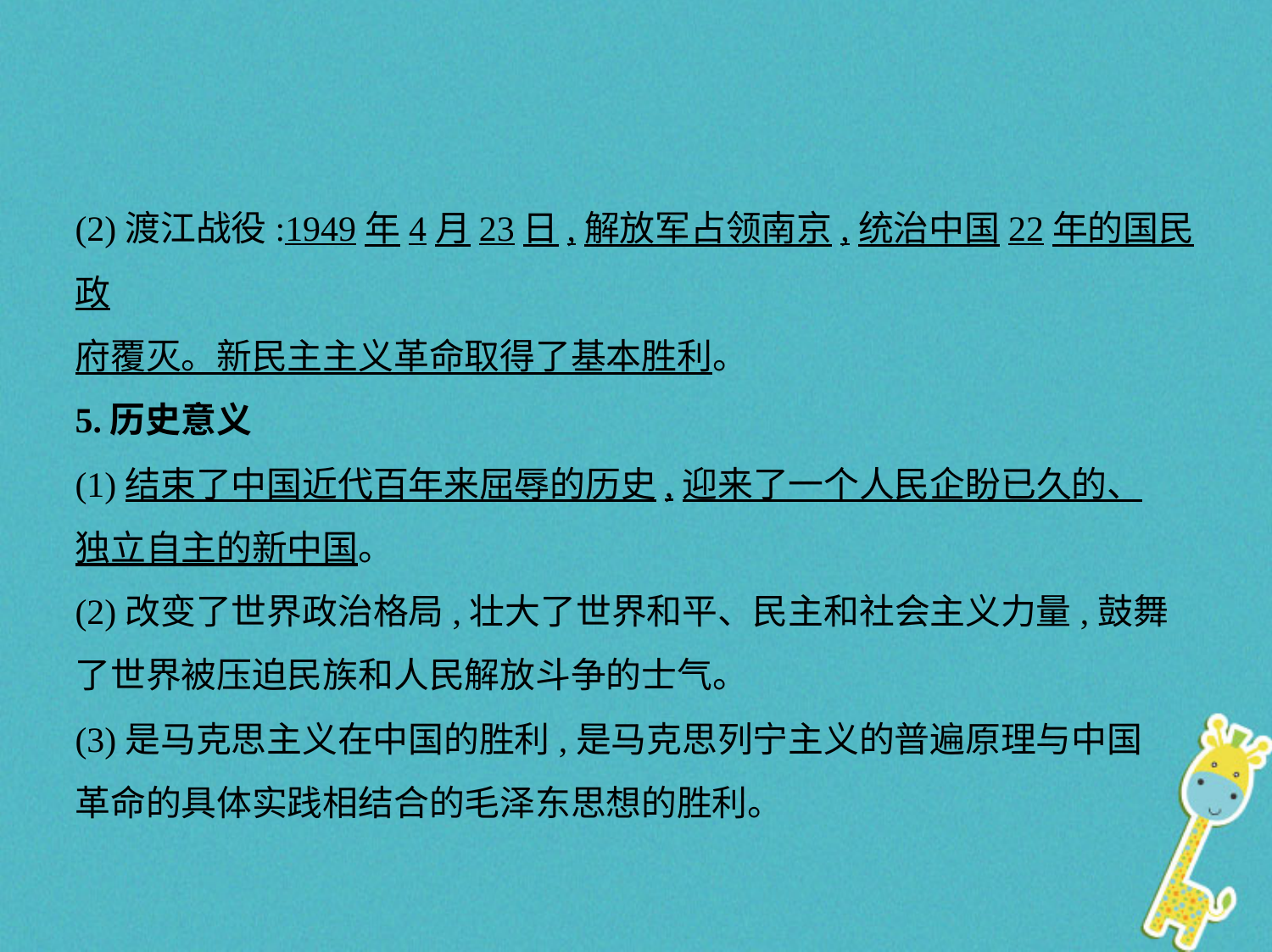

(2)渡江战役:1949年4月23日,解放军占领南京,统治中国22年的国民政
府覆灭。新民主主义革命取得了基本胜利。
5.历史意义
(1)结束了中国近代百年来屈辱的历史,迎来了一个人民企盼已久的、
独立自主的新中国。
(2)改变了世界政治格局,壮大了世界和平、民主和社会主义力量,鼓舞
了世界被压迫民族和人民解放斗争的士气。
(3)是马克思主义在中国的胜利,是马克思列宁主义的普遍原理与中国
革命的具体实践相结合的毛泽东思想的胜利。